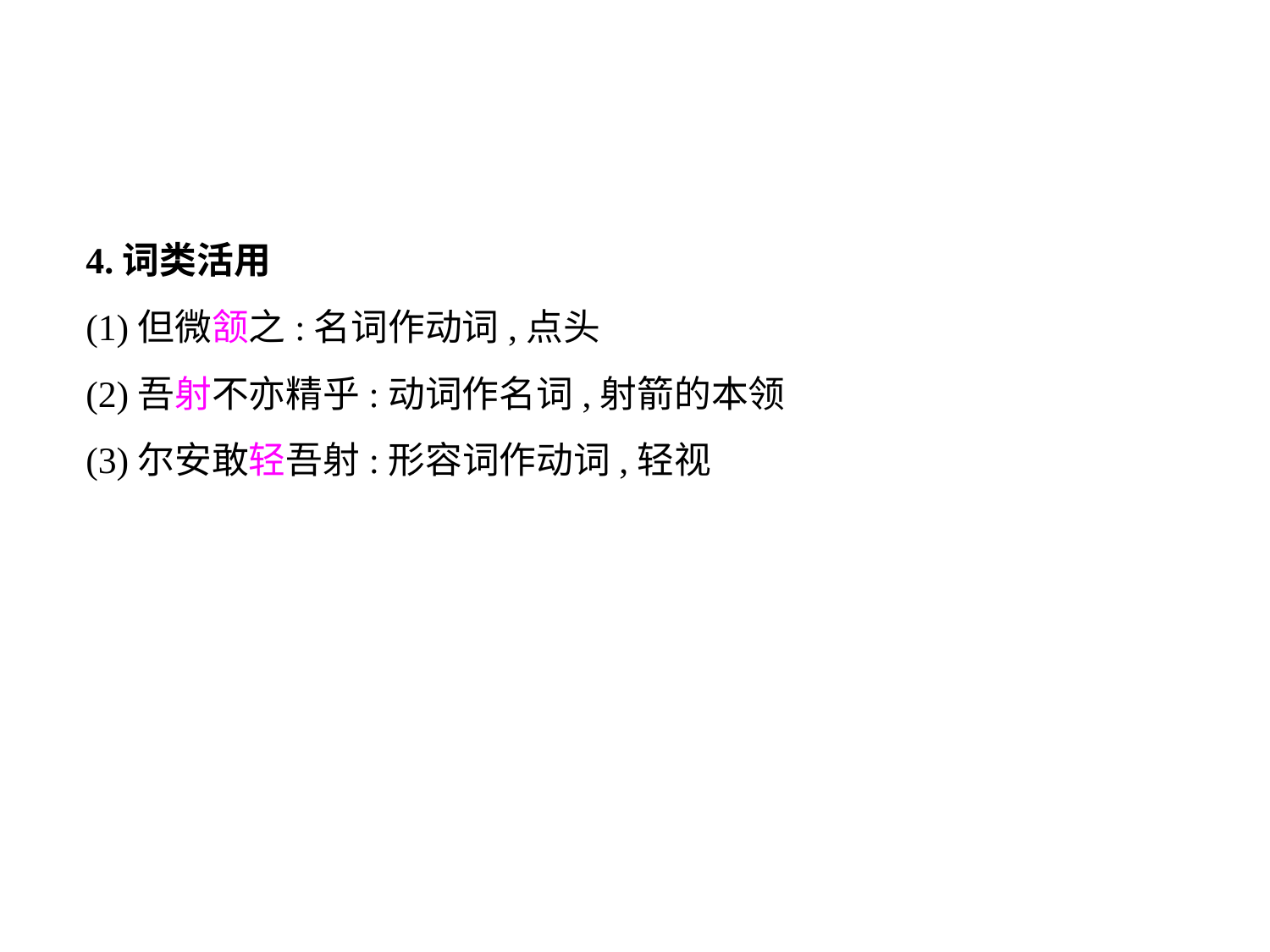

4.词类活用
(1)但微颔之:名词作动词,点头
(2)吾射不亦精乎:动词作名词,射箭的本领
(3)尔安敢轻吾射:形容词作动词,轻视